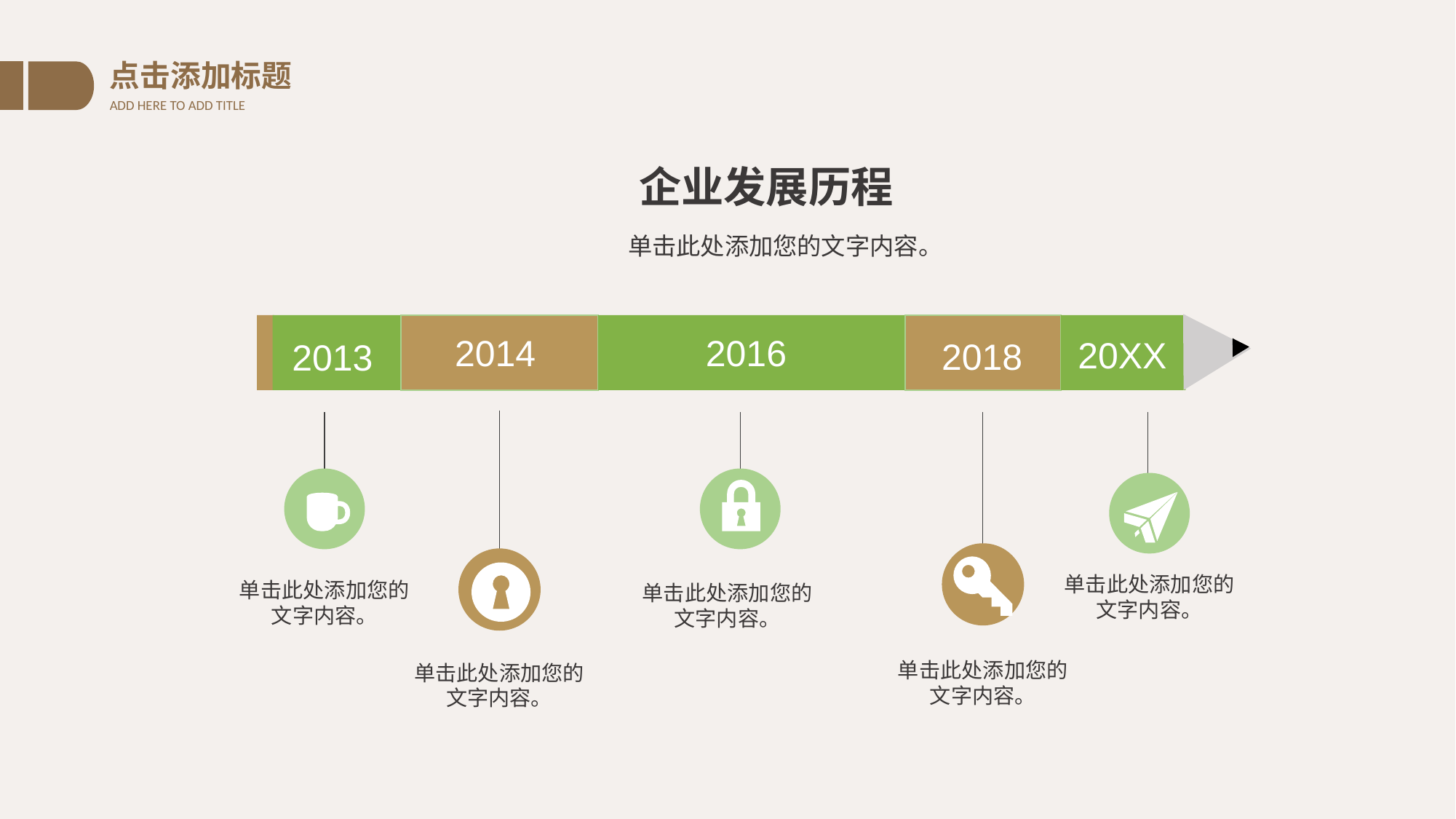

点击添加标题

ADD HERE TO ADD TITLE
企业发展历程
单击此处添加您的文字内容。

2014
2016
20XX
2018
2013

单击此处添加您的文字内容。
单击此处添加您的文字内容。
单击此处添加您的文字内容。
单击此处添加您的文字内容。
单击此处添加您的文字内容。